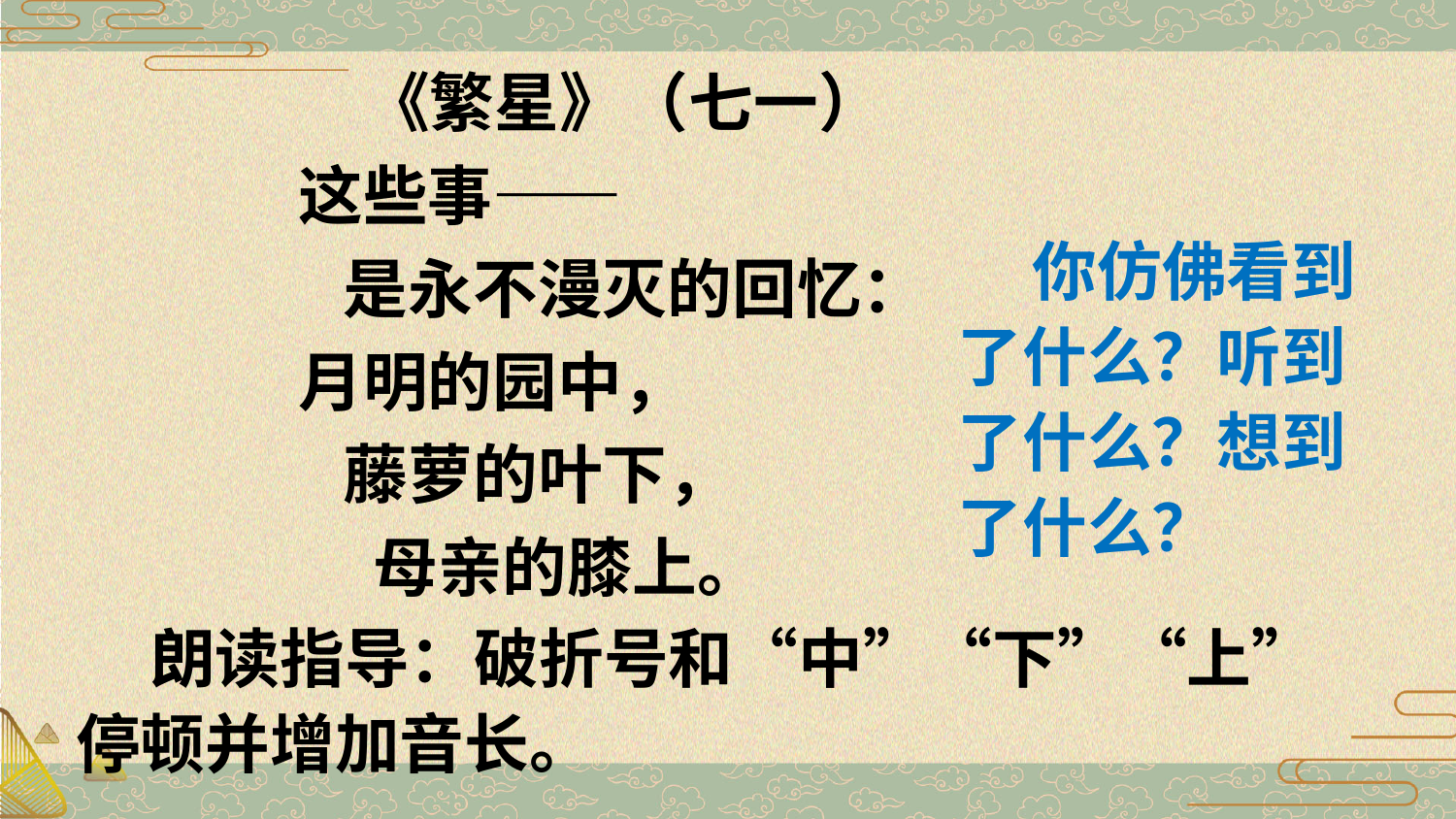

《繁星》（七一）
这些事——
  是永不漫灭的回忆：
月明的园中，
  藤萝的叶下，
    母亲的膝上。
    你仿佛看到了什么？听到了什么？想到了什么？
    朗读指导：破折号和“中”“下”“上”停顿并增加音长。